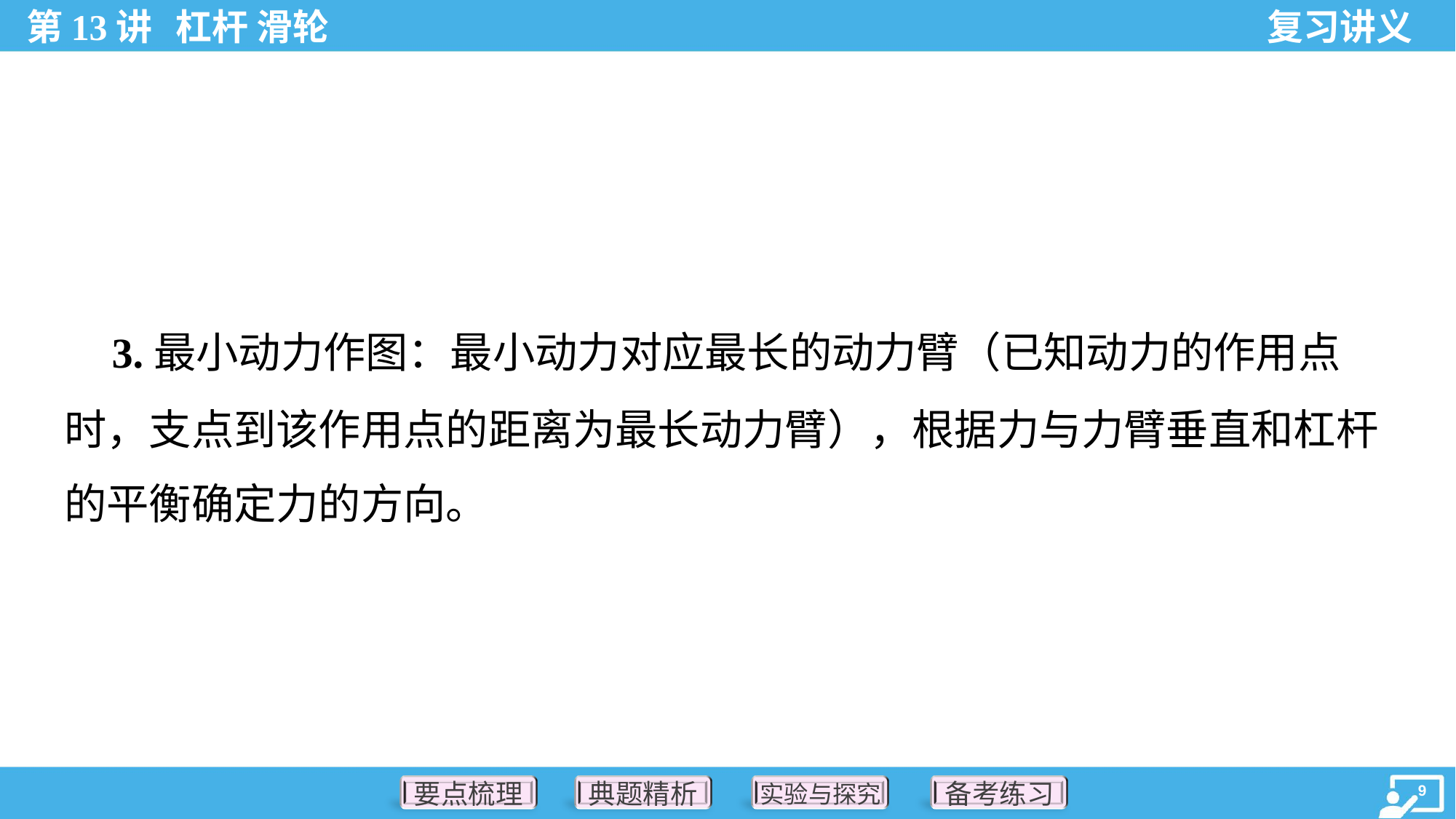

3.最小动力作图：最小动力对应最长的动力臂（已知动力的作用点
时，支点到该作用点的距离为最长动力臂），根据力与力臂垂直和杠杆
的平衡确定力的方向。